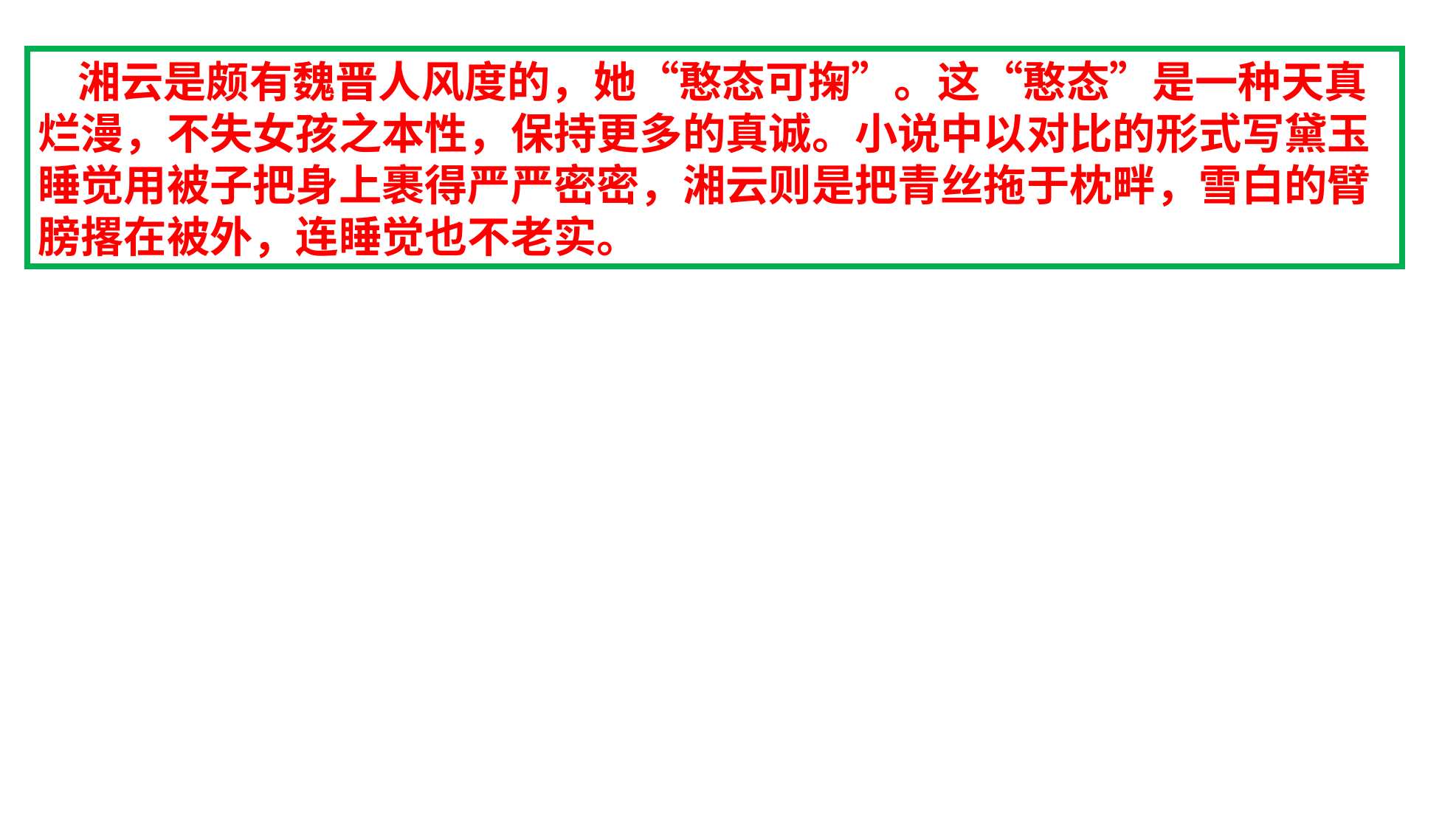

湘云是颇有魏晋人风度的，她“憨态可掬”。这“憨态”是一种天真烂漫，不失女孩之本性，保持更多的真诚。小说中以对比的形式写黛玉睡觉用被子把身上裹得严严密密，湘云则是把青丝拖于枕畔，雪白的臂膀撂在被外，连睡觉也不老实。